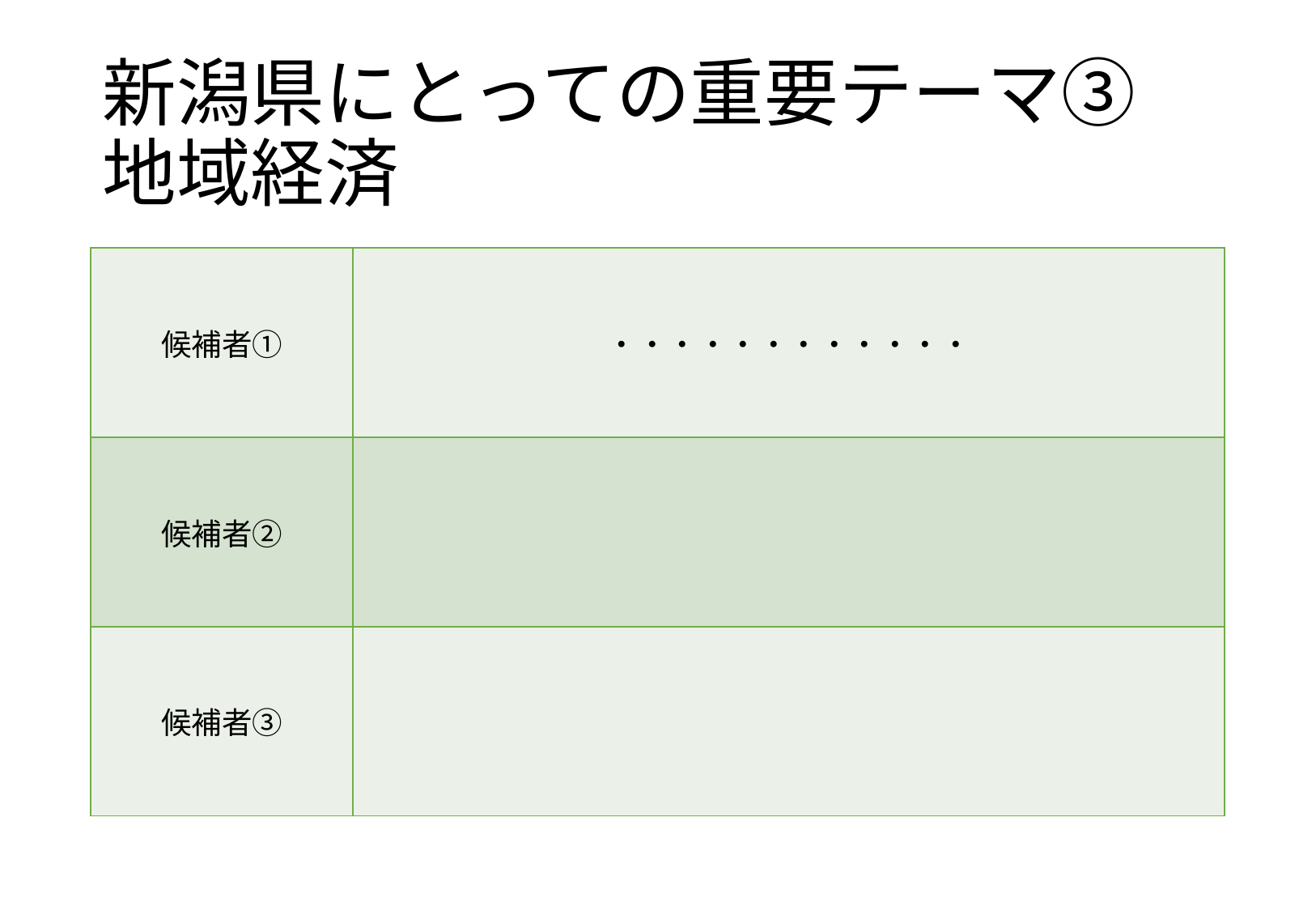

# 新潟県にとっての重要テーマ③ 地域経済
| 候補者① | ・・・・・・・・・・・・ |
| --- | --- |
| 候補者② |  |
| 候補者③ |  |